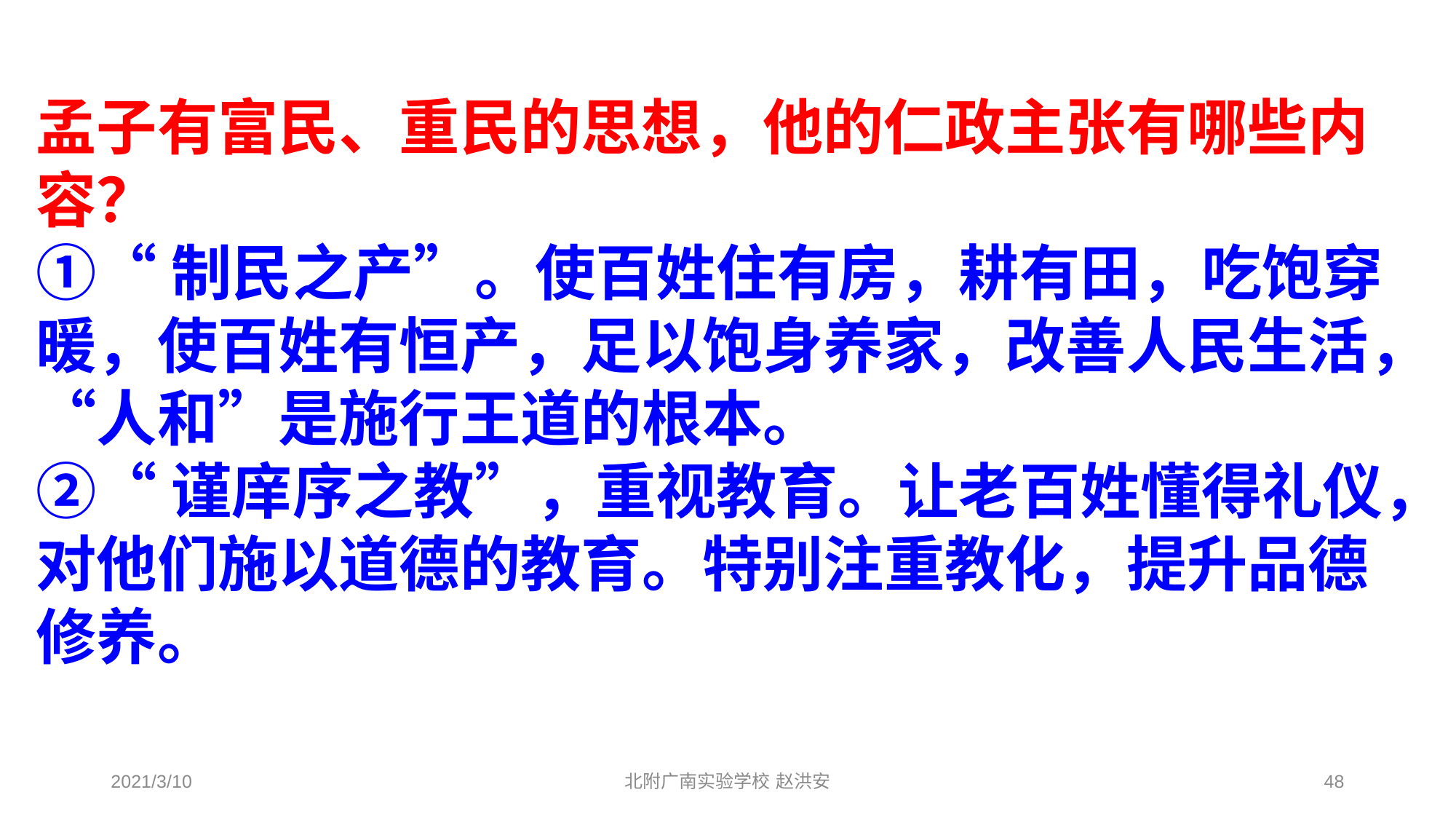

孟子有富民、重民的思想，他的仁政主张有哪些内容？
①“制民之产”。使百姓住有房，耕有田，吃饱穿暖，使百姓有恒产，足以饱身养家，改善人民生活，“人和”是施行王道的根本。
②“谨庠序之教”，重视教育。让老百姓懂得礼仪，对他们施以道德的教育。特别注重教化，提升品德修养。
2021/3/10
北附广南实验学校 赵洪安
48